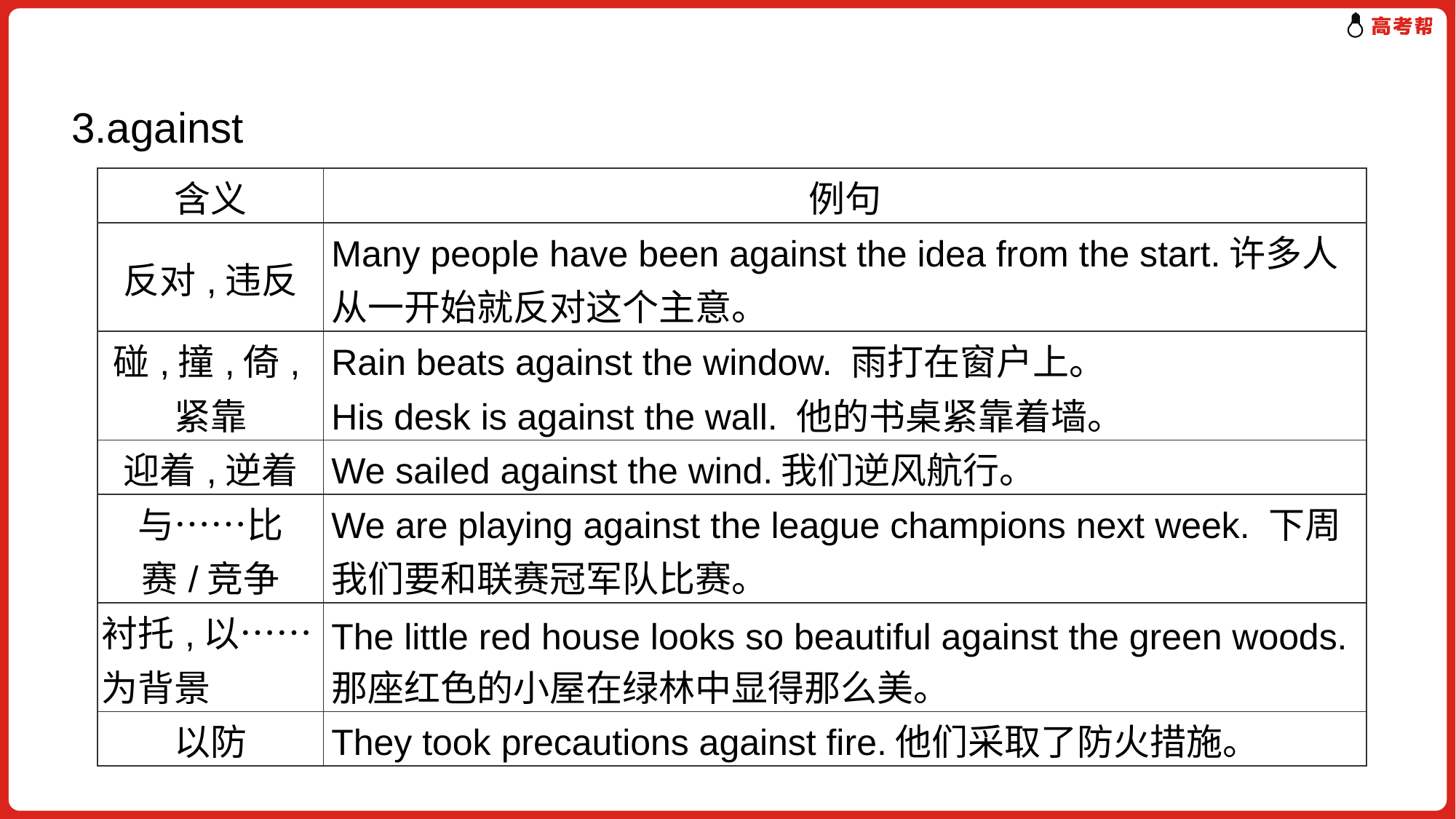

3.against

| 含义 | 例句 |
| --- | --- |
| 反对,违反 | Many people have been against the idea from the start.许多人从一开始就反对这个主意。 |
| 碰,撞,倚,紧靠 | Rain beats against the window. 雨打在窗户上。 His desk is against the wall. 他的书桌紧靠着墙。 |
| 迎着,逆着 | We sailed against the wind.我们逆风航行。 |
| 与……比赛/竞争 | We are playing against the league champions next week. 下周我们要和联赛冠军队比赛。 |
| 衬托,以……为背景 | The little red house looks so beautiful against the green woods. 那座红色的小屋在绿林中显得那么美。 |
| 以防 | They took precautions against fire.他们采取了防火措施。 |